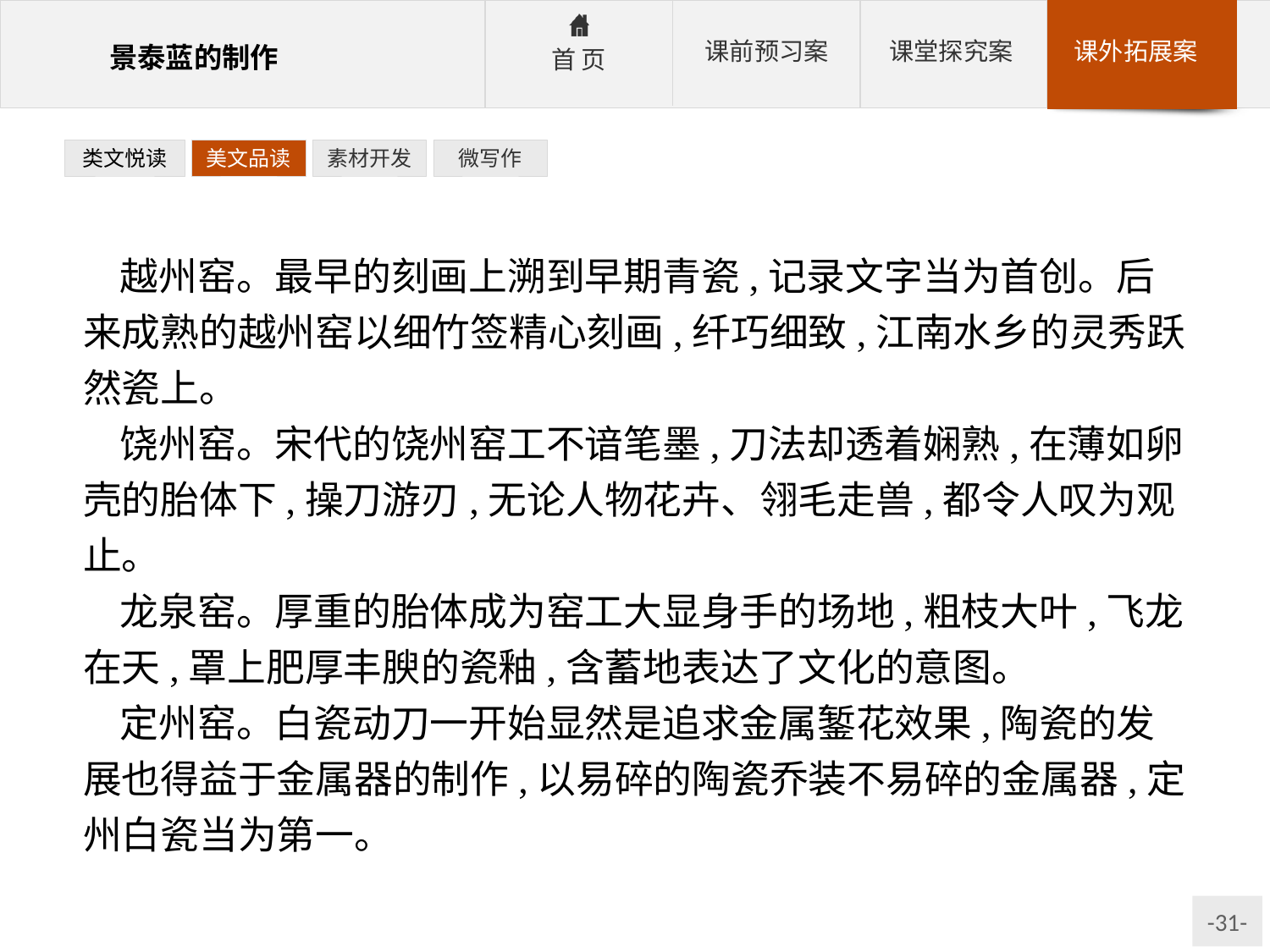

类文悦读
美文品读
素材开发
微写作
越州窑。最早的刻画上溯到早期青瓷,记录文字当为首创。后来成熟的越州窑以细竹签精心刻画,纤巧细致,江南水乡的灵秀跃然瓷上。
饶州窑。宋代的饶州窑工不谙笔墨,刀法却透着娴熟,在薄如卵壳的胎体下,操刀游刃,无论人物花卉、翎毛走兽,都令人叹为观止。
龙泉窑。厚重的胎体成为窑工大显身手的场地,粗枝大叶,飞龙在天,罩上肥厚丰腴的瓷釉,含蓄地表达了文化的意图。
定州窑。白瓷动刀一开始显然是追求金属錾花效果,陶瓷的发展也得益于金属器的制作,以易碎的陶瓷乔装不易碎的金属器,定州白瓷当为第一。